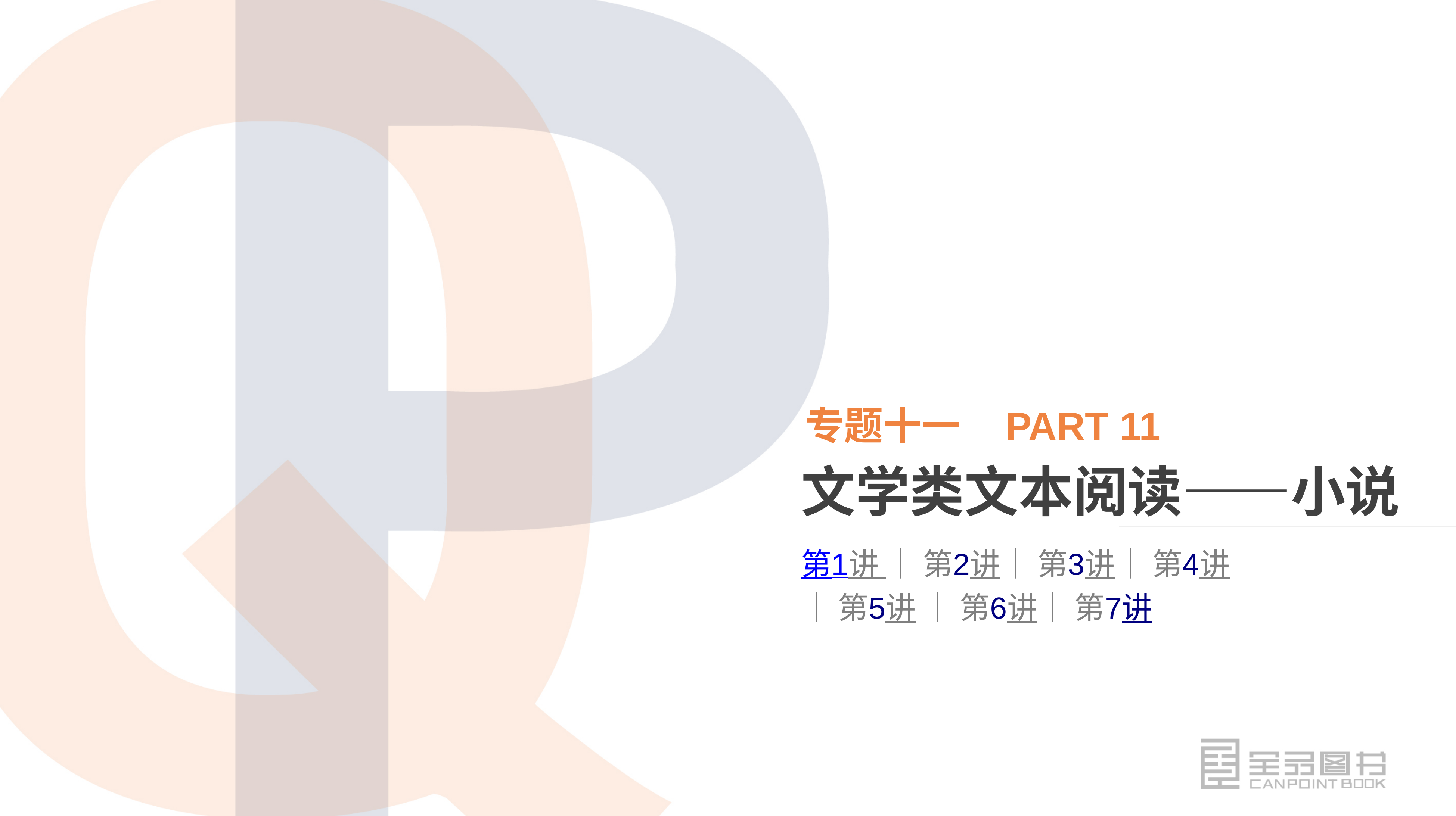

专题十一    PART 11
文学类文本阅读——小说
第1讲 │ 第2讲│ 第3讲│ 第4讲│ 第5讲 │ 第6讲│ 第7讲